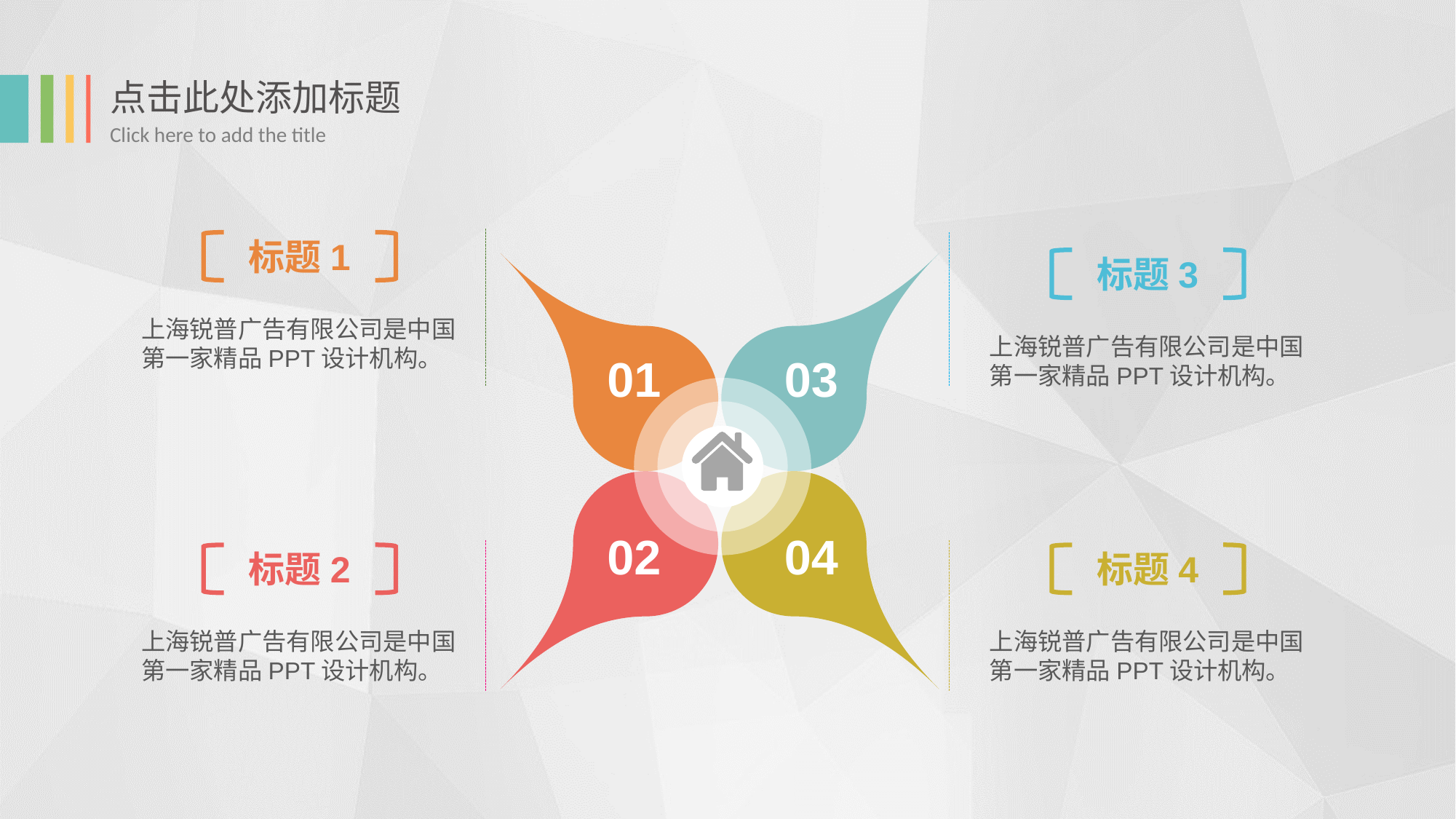

标题1

标题3

上海锐普广告有限公司是中国第一家精品PPT设计机构。
上海锐普广告有限公司是中国第一家精品PPT设计机构。

01
03

02
04
标题2
标题4

上海锐普广告有限公司是中国第一家精品PPT设计机构。
上海锐普广告有限公司是中国第一家精品PPT设计机构。